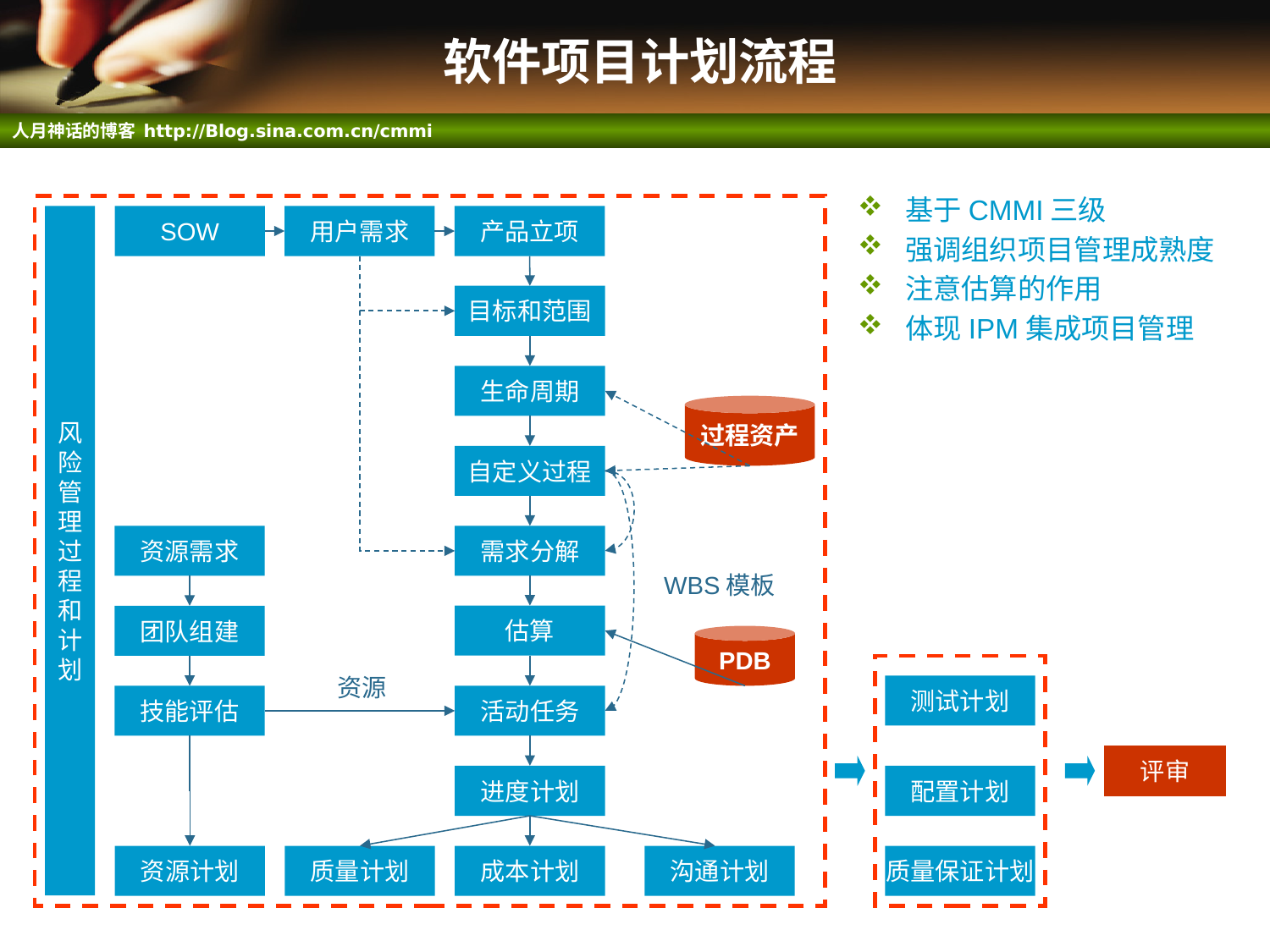

# 软件项目计划流程
基于CMMI三级
强调组织项目管理成熟度
注意估算的作用
体现IPM集成项目管理

风
险
管
理
过
程
和
计
划
SOW
用户需求
产品立项
目标和范围
生命周期
过程资产
自定义过程
资源需求
需求分解
WBS模板
估算
团队组建
PDB

资源
测试计划
技能评估
活动任务
评审

进度计划
配置计划
资源计划
质量计划
成本计划
沟通计划
质量保证计划